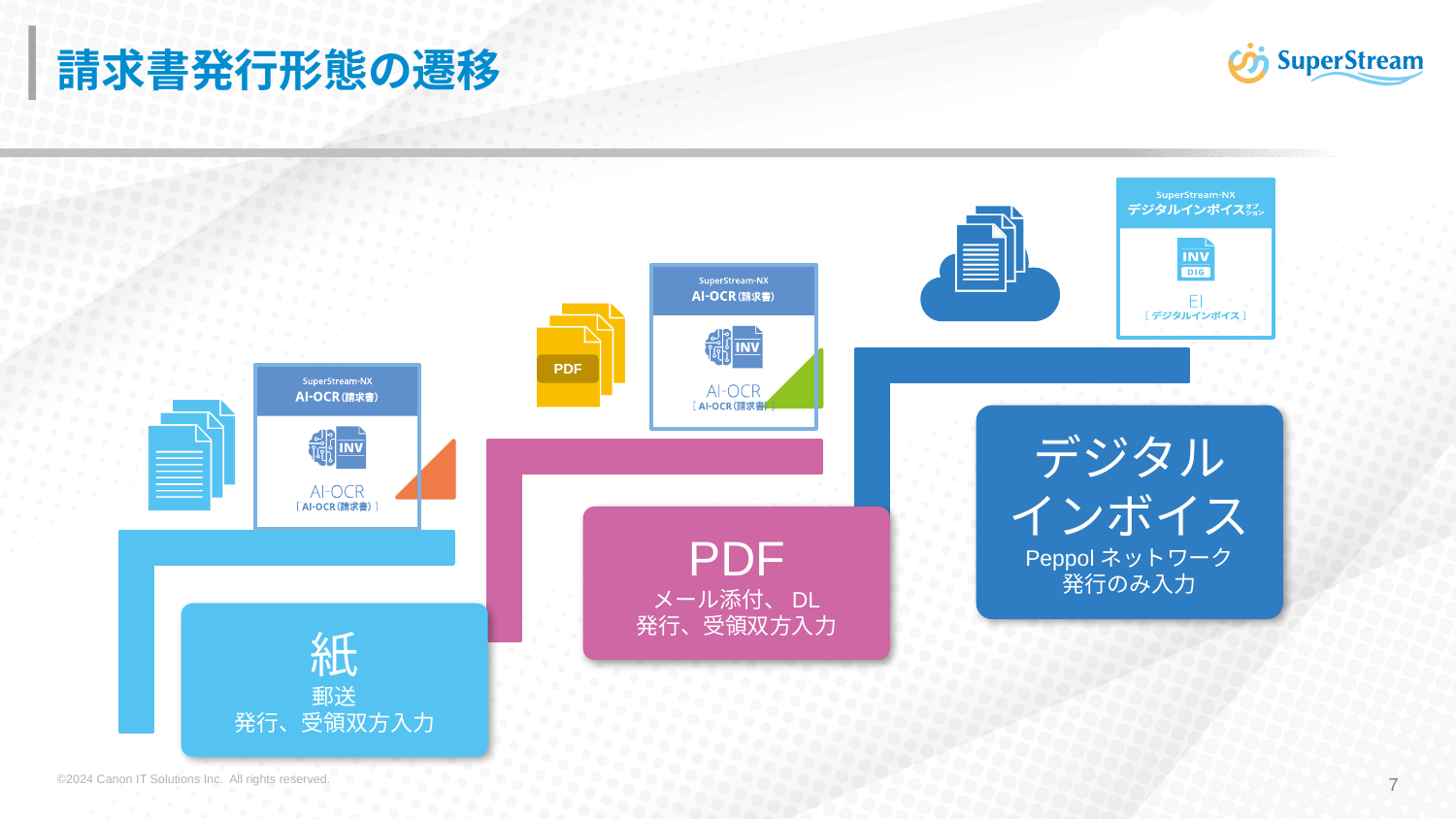

# 請求書発行形態の遷移

PDF

デジタル
インボイス
Peppolネットワーク
発行のみ入力
PDF
メール添付、DL
発行、受領双方入力
紙
郵送
発行、受領双方入力

©2024 Canon IT Solutions Inc.  All rights reserved.
7